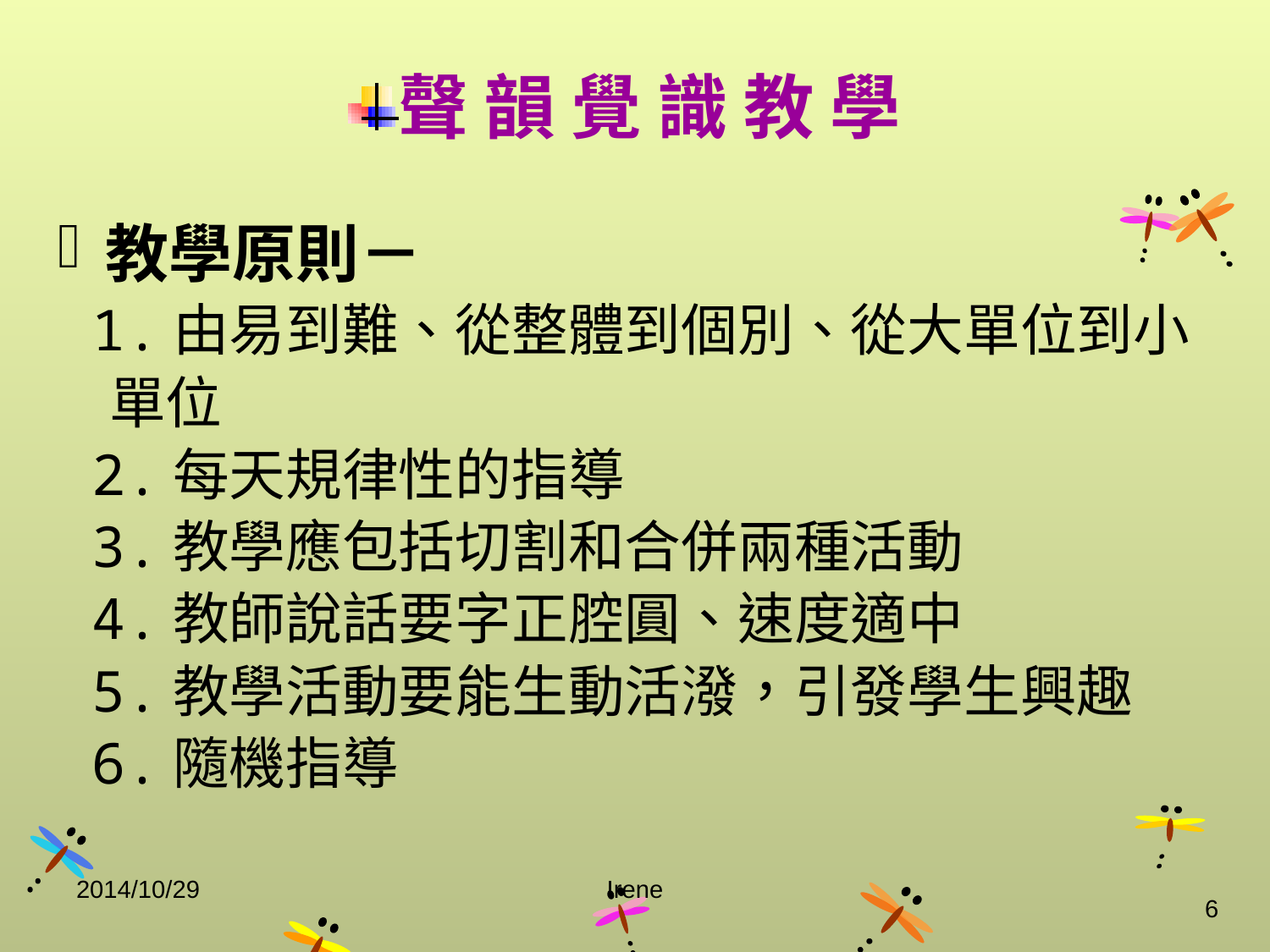

聲 韻 覺 識 教 學
教學原則－
 1.由易到難、從整體到個別、從大單位到小
   單位
 2.每天規律性的指導
 3.教學應包括切割和合併兩種活動
 4.教師說話要字正腔圓、速度適中
 5.教學活動要能生動活潑，引發學生興趣
 6.隨機指導

2014/10/29
Irene